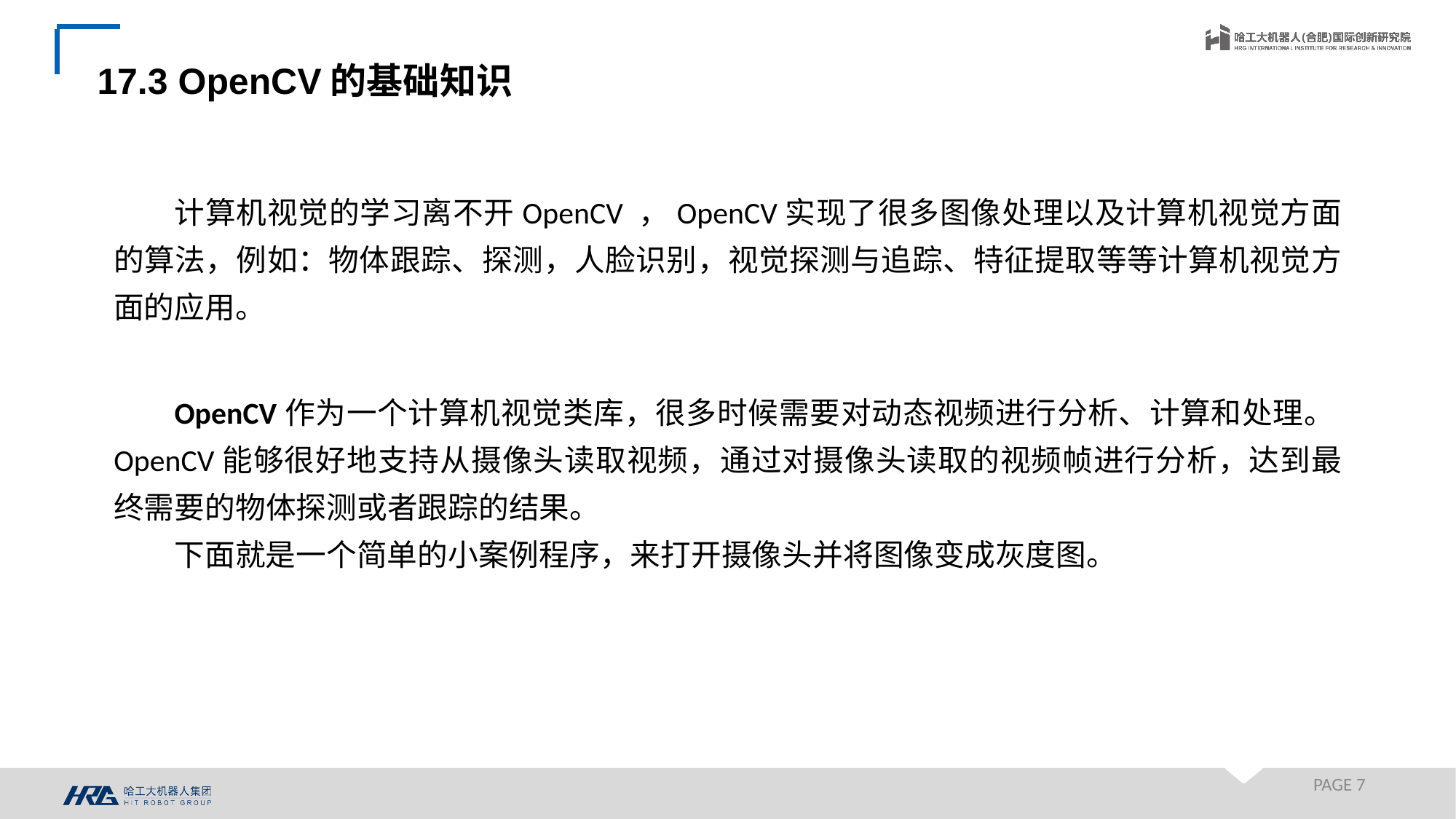

17.3 OpenCV的基础知识
计算机视觉的学习离不开OpenCV ，OpenCV实现了很多图像处理以及计算机视觉方面的算法，例如：物体跟踪、探测，人脸识别，视觉探测与追踪、特征提取等等计算机视觉方面的应用。
OpenCV作为一个计算机视觉类库，很多时候需要对动态视频进行分析、计算和处理。OpenCV能够很好地支持从摄像头读取视频，通过对摄像头读取的视频帧进行分析，达到最终需要的物体探测或者跟踪的结果。
下面就是一个简单的小案例程序，来打开摄像头并将图像变成灰度图。